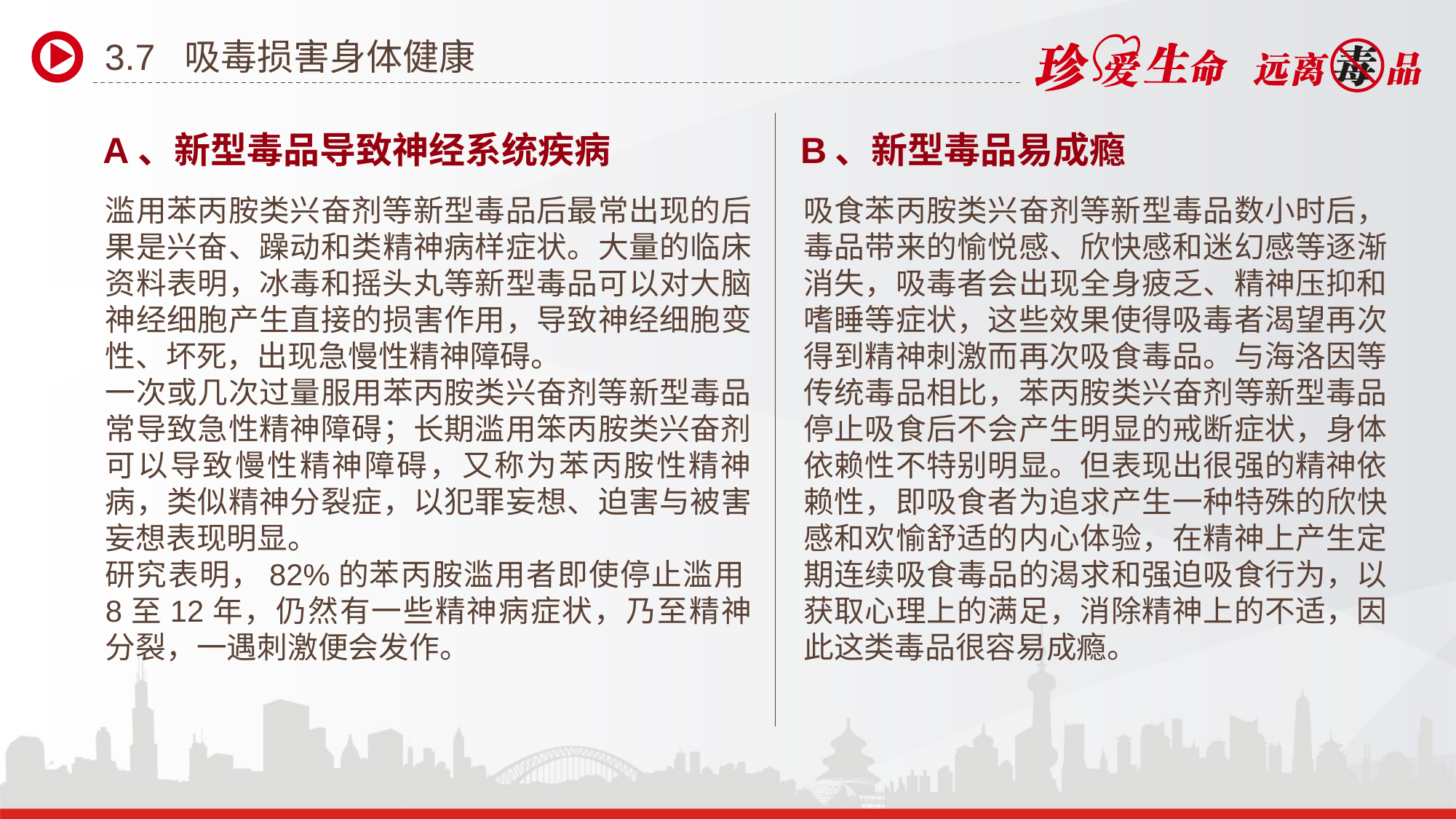

3.7  吸毒损害身体健康

A、新型毒品导致神经系统疾病
B、新型毒品易成瘾
滥用苯丙胺类兴奋剂等新型毒品后最常出现的后果是兴奋、躁动和类精神病样症状。大量的临床资料表明，冰毒和摇头丸等新型毒品可以对大脑神经细胞产生直接的损害作用，导致神经细胞变性、坏死，出现急慢性精神障碍。
一次或几次过量服用苯丙胺类兴奋剂等新型毒品常导致急性精神障碍；长期滥用笨丙胺类兴奋剂可以导致慢性精神障碍，又称为苯丙胺性精神病，类似精神分裂症，以犯罪妄想、迫害与被害妄想表现明显。
研究表明，82%的苯丙胺滥用者即使停止滥用8至12年，仍然有一些精神病症状，乃至精神分裂，一遇刺激便会发作。
吸食苯丙胺类兴奋剂等新型毒品数小时后，毒品带来的愉悦感、欣快感和迷幻感等逐渐消失，吸毒者会出现全身疲乏、精神压抑和嗜睡等症状，这些效果使得吸毒者渴望再次得到精神刺激而再次吸食毒品。与海洛因等传统毒品相比，苯丙胺类兴奋剂等新型毒品停止吸食后不会产生明显的戒断症状，身体依赖性不特别明显。但表现出很强的精神依赖性，即吸食者为追求产生一种特殊的欣快感和欢愉舒适的内心体验，在精神上产生定期连续吸食毒品的渴求和强迫吸食行为，以获取心理上的满足，消除精神上的不适，因此这类毒品很容易成瘾。